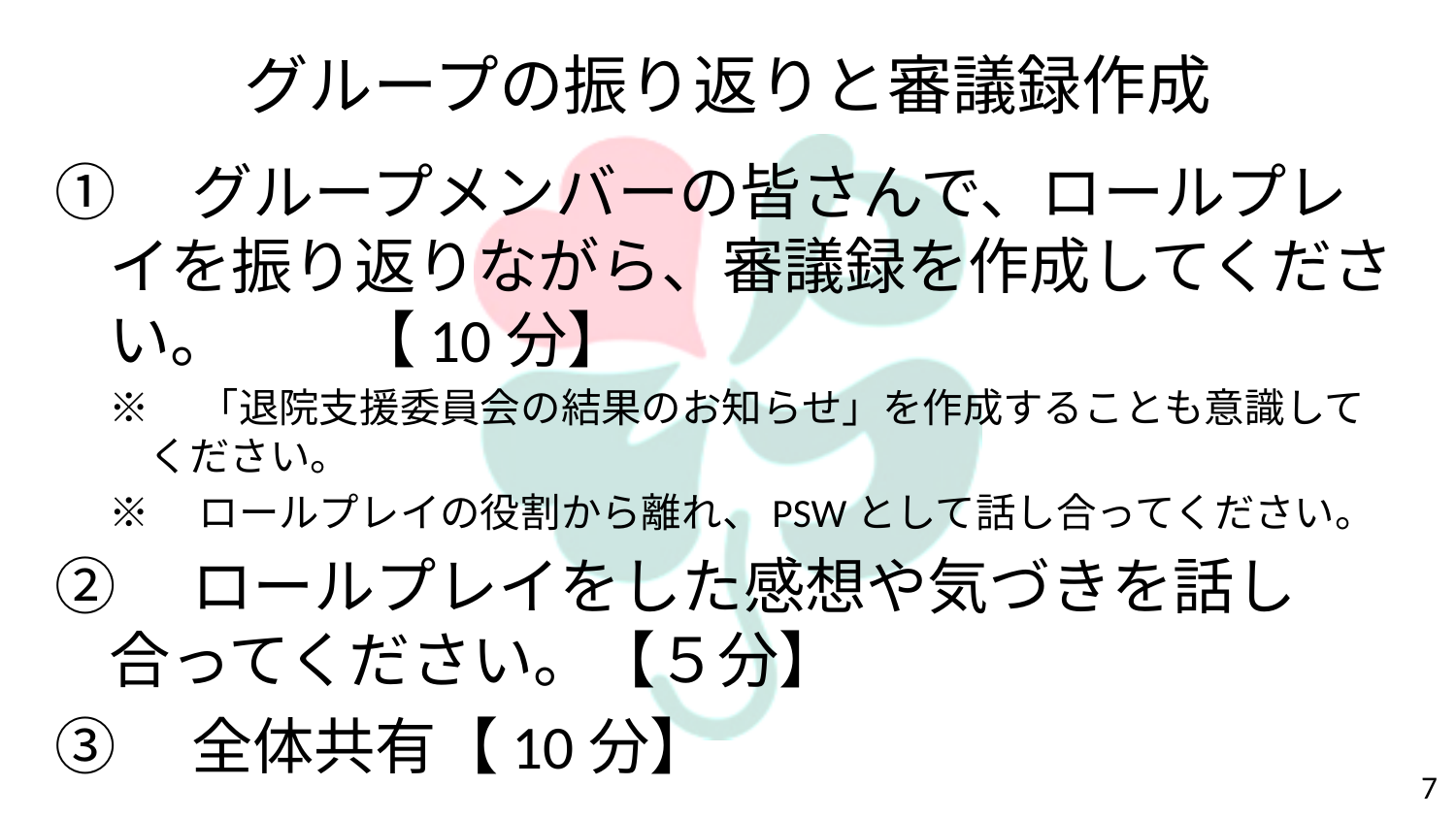

# グループの振り返りと審議録作成
①　グループメンバーの皆さんで、ロールプレイを振り返りながら、審議録を作成してください。　　【10分】
※　「退院支援委員会の結果のお知らせ」を作成することも意識してください。
※　ロールプレイの役割から離れ、PSWとして話し合ってください。
②　ロールプレイをした感想や気づきを話し合ってください。【５分】
③　全体共有【10分】
7